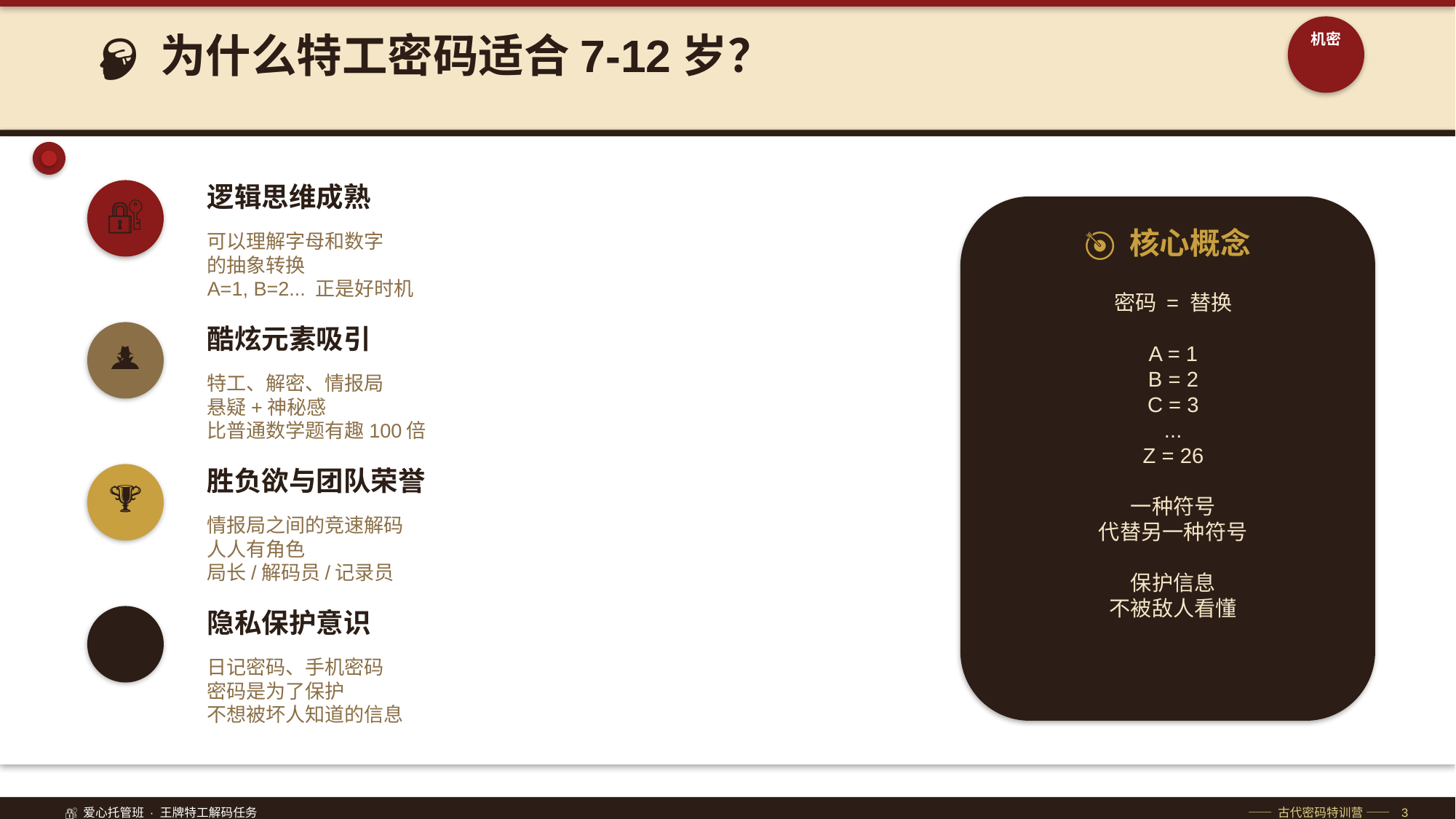

🧠 为什么特工密码适合7-12岁？
机密

逻辑思维成熟

🔐

🎯 核心概念
可以理解字母和数字
的抽象转换
A=1, B=2... 正是好时机
密码 = 替换
A = 1
B = 2
C = 3
...
Z = 26
一种符号
代替另一种符号
保护信息
不被敌人看懂
酷炫元素吸引

🕵️
特工、解密、情报局
悬疑+神秘感
比普通数学题有趣100倍
胜负欲与团队荣誉

🏆
情报局之间的竞速解码
人人有角色
局长/解码员/记录员
隐私保护意识

🔒
日记密码、手机密码
密码是为了保护
不想被坏人知道的信息

🔐 爱心托管班 · 王牌特工解码任务
—— 古代密码特训营 ——   3